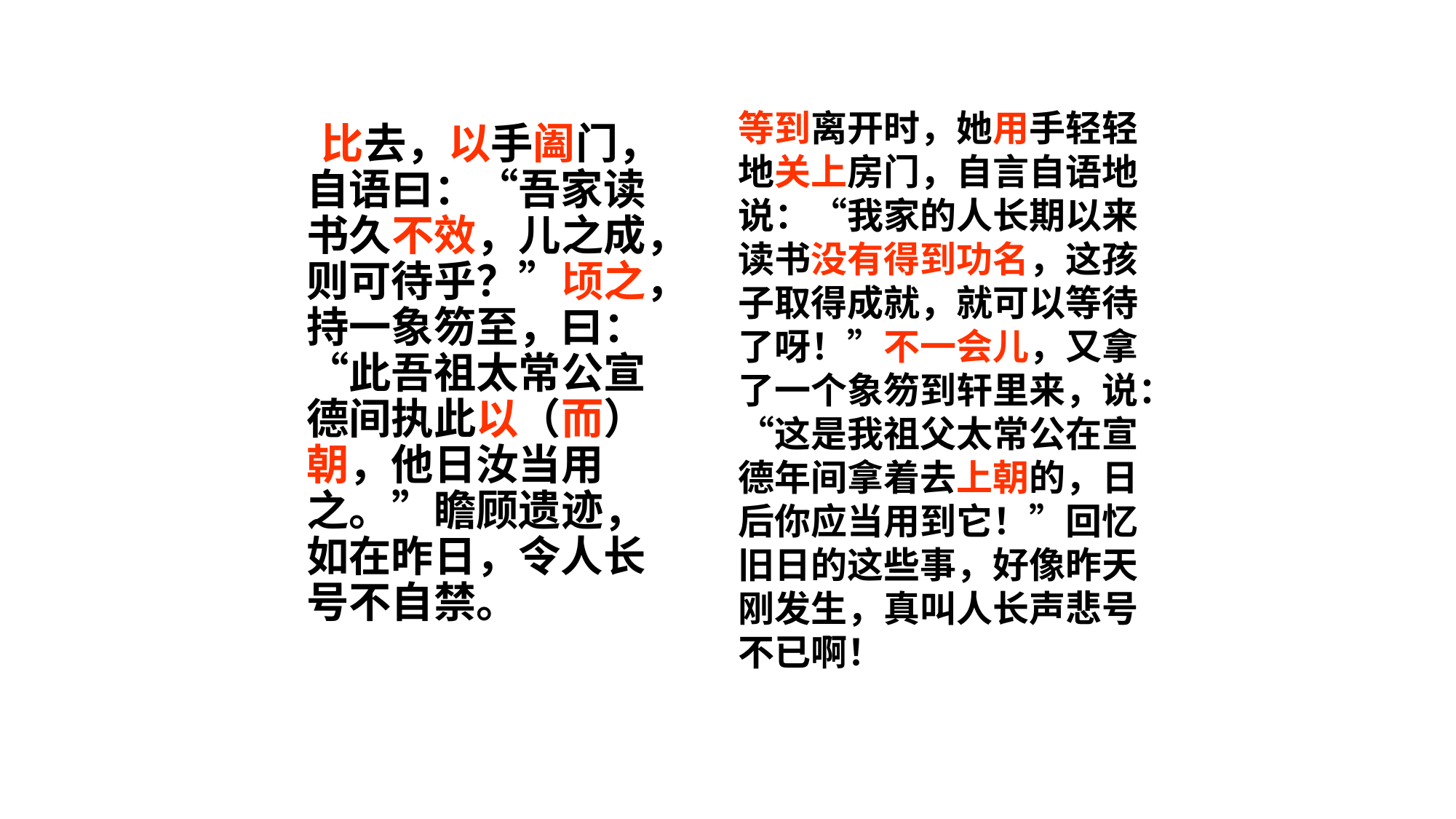

等到离开时，她用手轻轻地关上房门，自言自语地说：“我家的人长期以来读书没有得到功名，这孩子取得成就，就可以等待了呀！”不一会儿，又拿了一个象笏到轩里来，说：“这是我祖父太常公在宣德年间拿着去上朝的，日后你应当用到它！”回忆旧日的这些事，好像昨天刚发生，真叫人长声悲号不已啊！
       比去，以手阖门，自语曰：“吾家读书久不效，儿之成，则可待乎？”顷之，持一象笏至，曰：“此吾祖太常公宣德间执此以（而）朝，他日汝当用之。”瞻顾遗迹，如在昨日，令人长号不自禁。